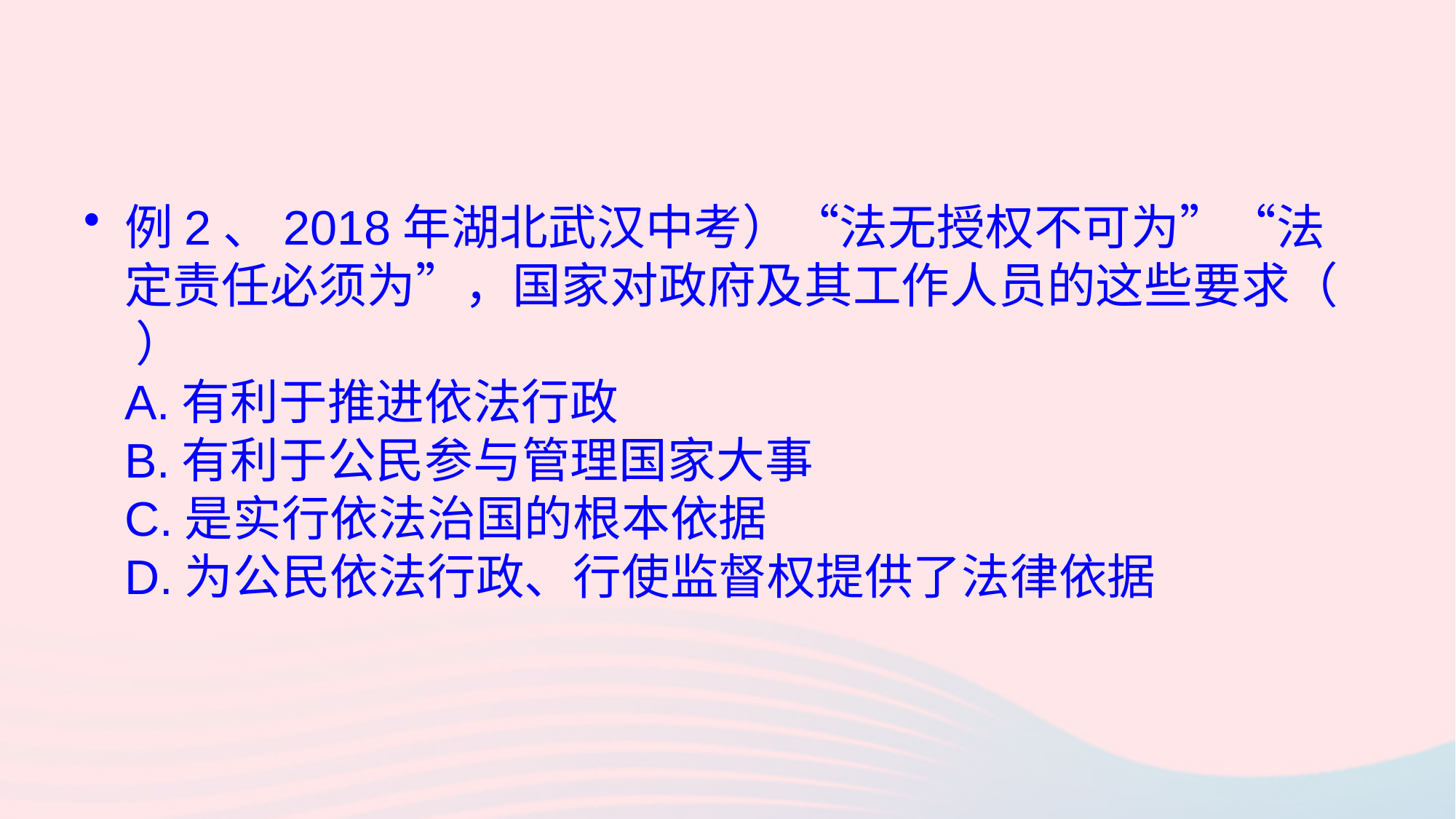

例2、2018年湖北武汉中考）“法无授权不可为”“法定责任必须为”，国家对政府及其工作人员的这些要求（   ）
A.有利于推进依法行政
B.有利于公民参与管理国家大事
C.是实行依法治国的根本依据
D.为公民依法行政、行使监督权提供了法律依据